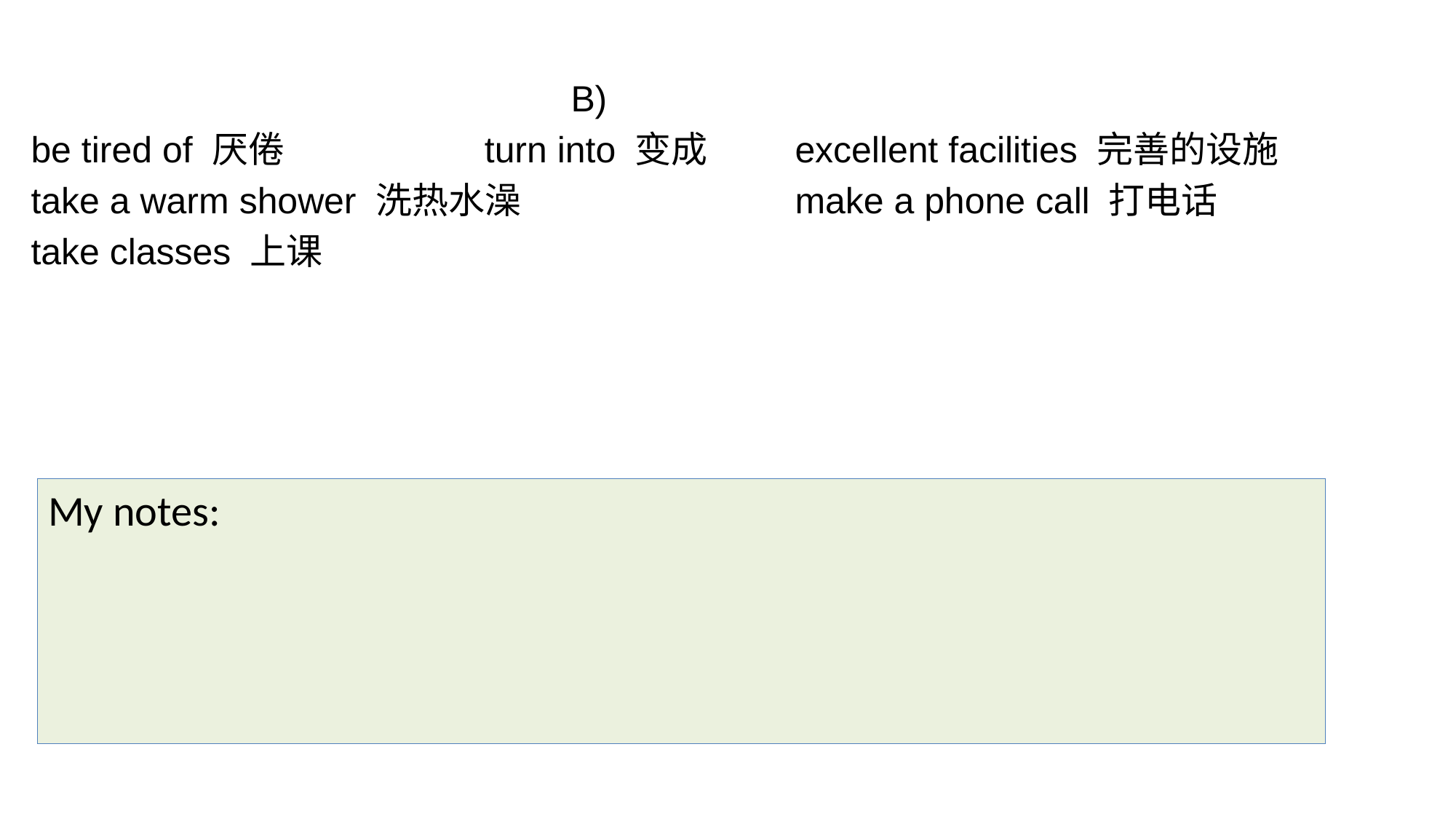

B)
be tired of 厌倦		 turn into 变成 	excellent facilities 完善的设施
take a warm shower 洗热水澡 			make a phone call 打电话
take classes 上课
My notes: